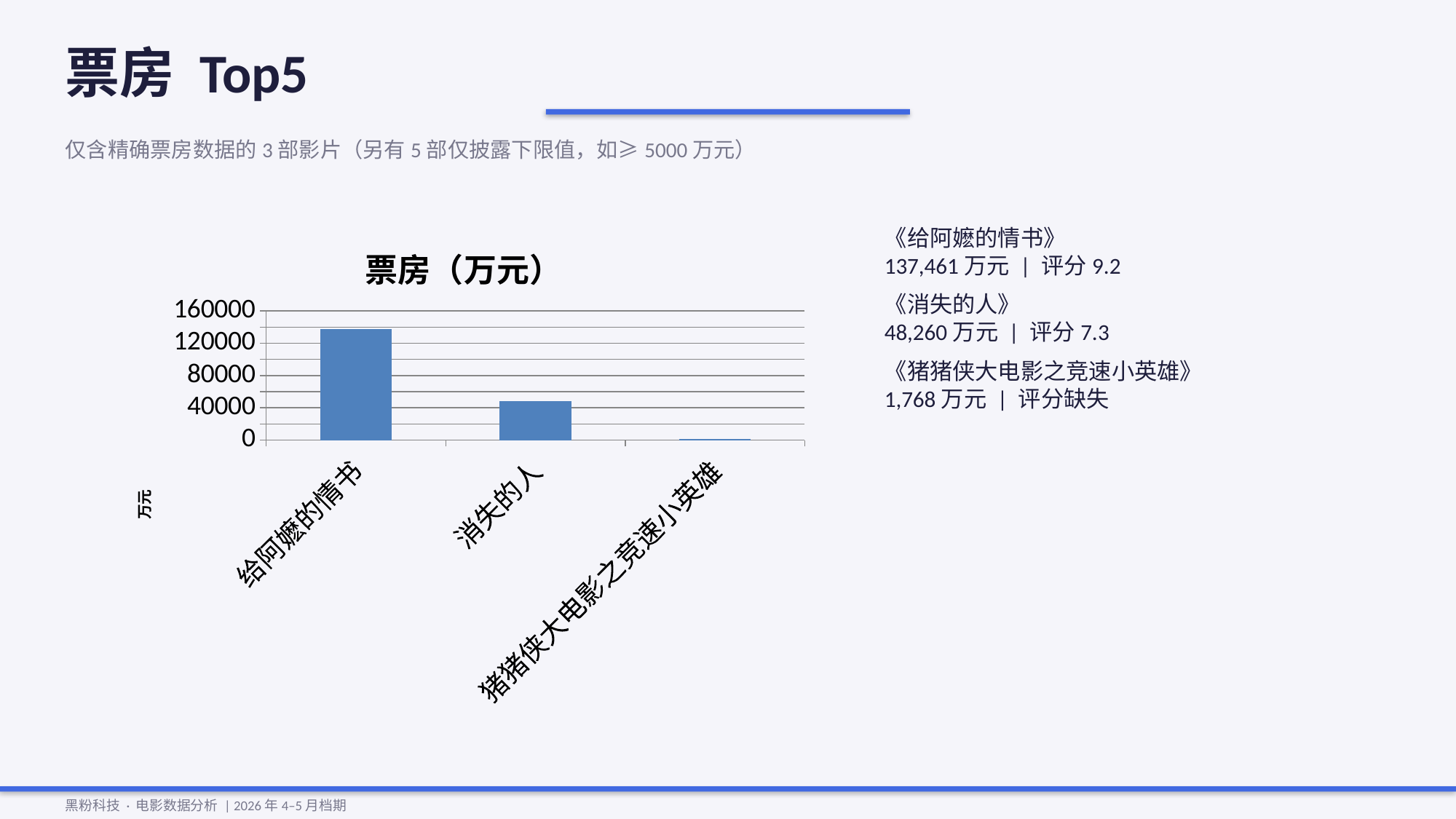

票房 Top5

仅含精确票房数据的3部影片（另有5部仅披露下限值，如≥5000万元）

### Chart

| Category | 票房（万元） |
|---|---|
| 给阿嬷的情书 | 137461.0 |
| 消失的人 | 48260.0 |
| 猪猪侠大电影之竞速小英雄 | 1767.87 |
《给阿嬷的情书》
137,461万元 | 评分9.2
《消失的人》
48,260万元 | 评分7.3
《猪猪侠大电影之竞速小英雄》
1,768万元 | 评分缺失

黑粉科技 · 电影数据分析 | 2026年4–5月档期